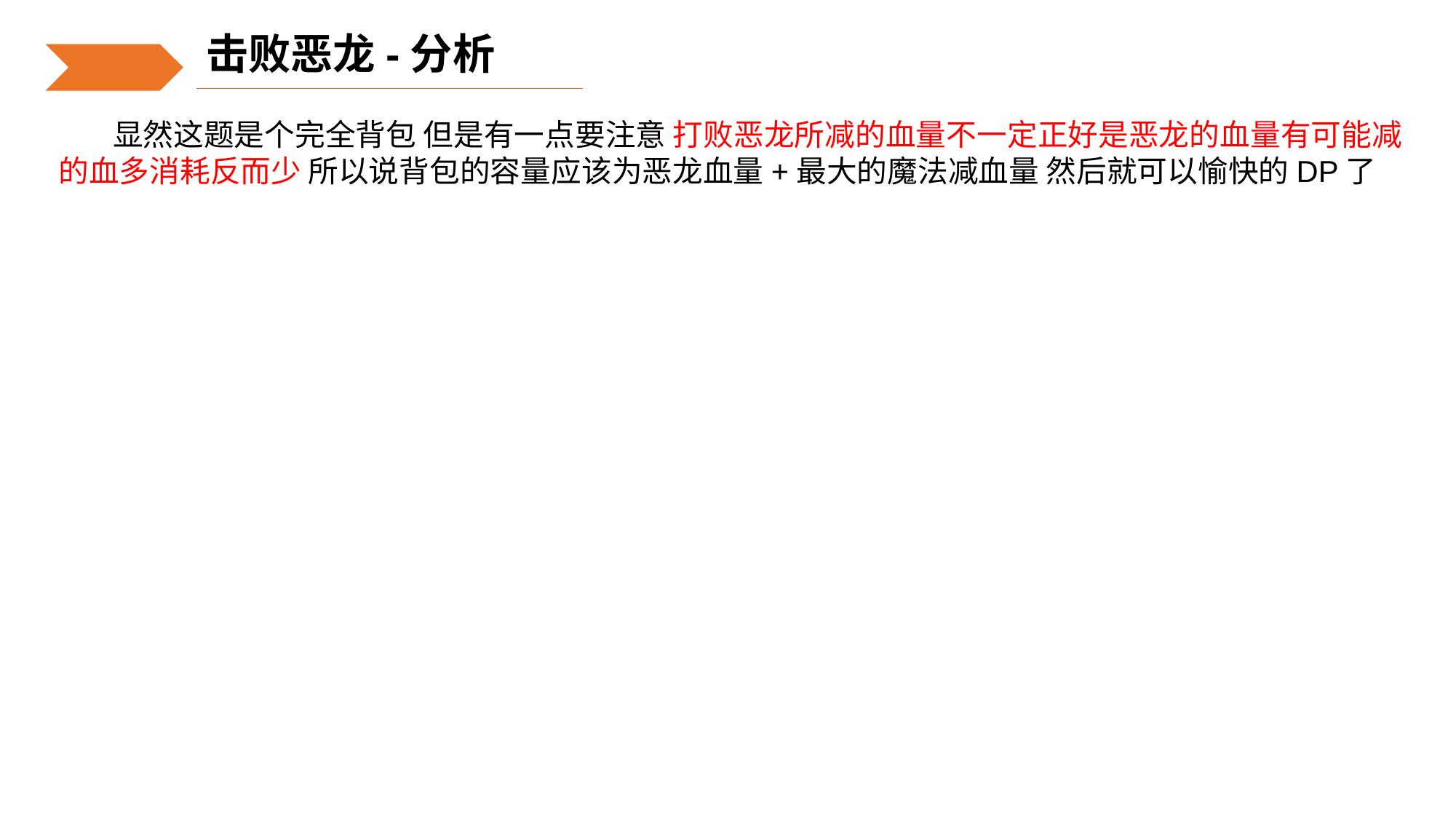

击败恶龙-分析
       显然这题是个完全背包 但是有一点要注意 打败恶龙所减的血量不一定正好是恶龙的血量有可能减的血多消耗反而少 所以说背包的容量应该为恶龙血量+最大的魔法减血量 然后就可以愉快的DP了